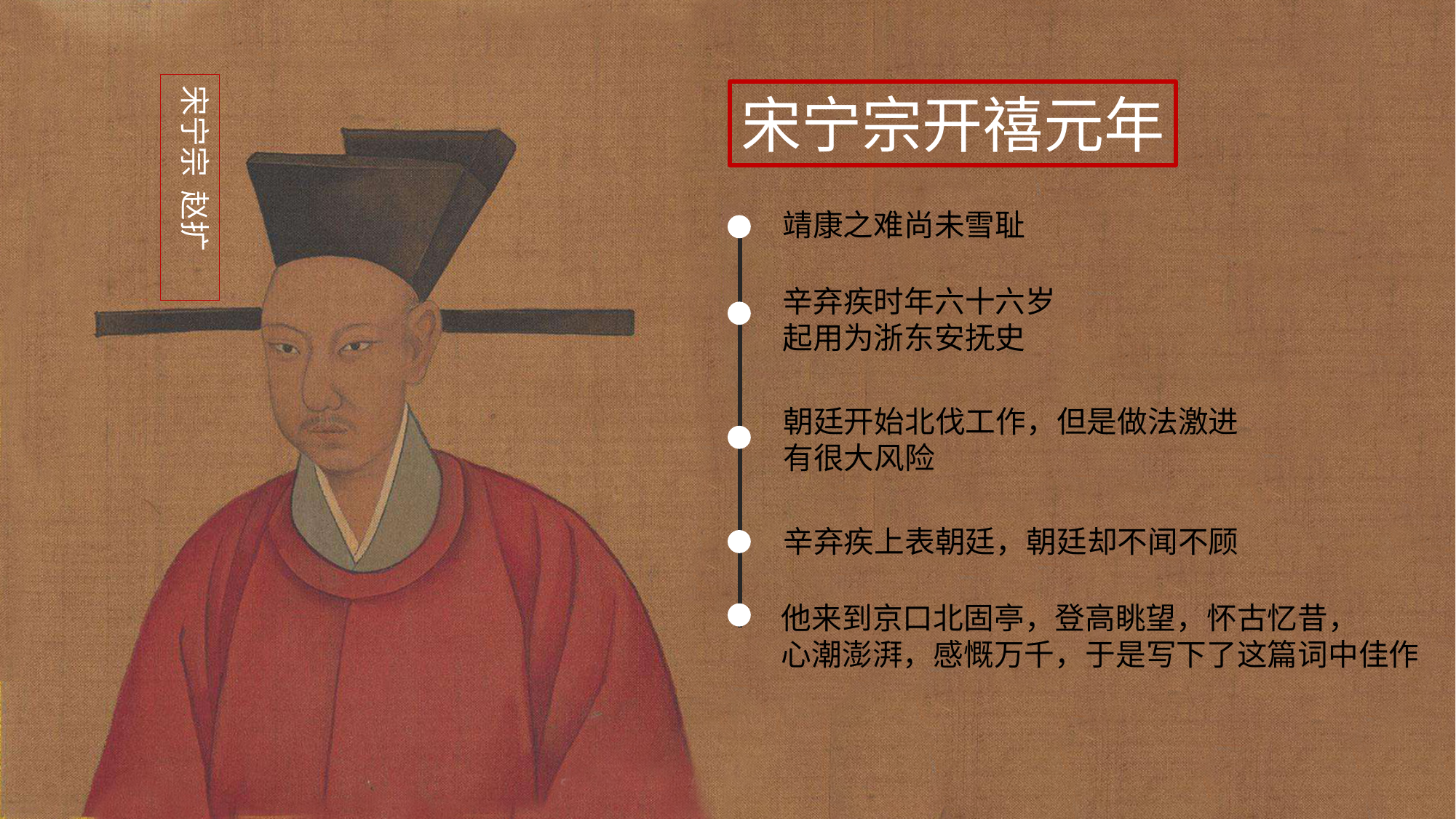

宋宁宗  赵扩
宋宁宗开禧元年
靖康之难尚未雪耻

辛弃疾时年六十六岁
起用为浙东安抚史
朝廷开始北伐工作，但是做法激进
有很大风险
辛弃疾上表朝廷，朝廷却不闻不顾
他来到京口北固亭，登高眺望，怀古忆昔，
心潮澎湃，感慨万千，于是写下了这篇词中佳作